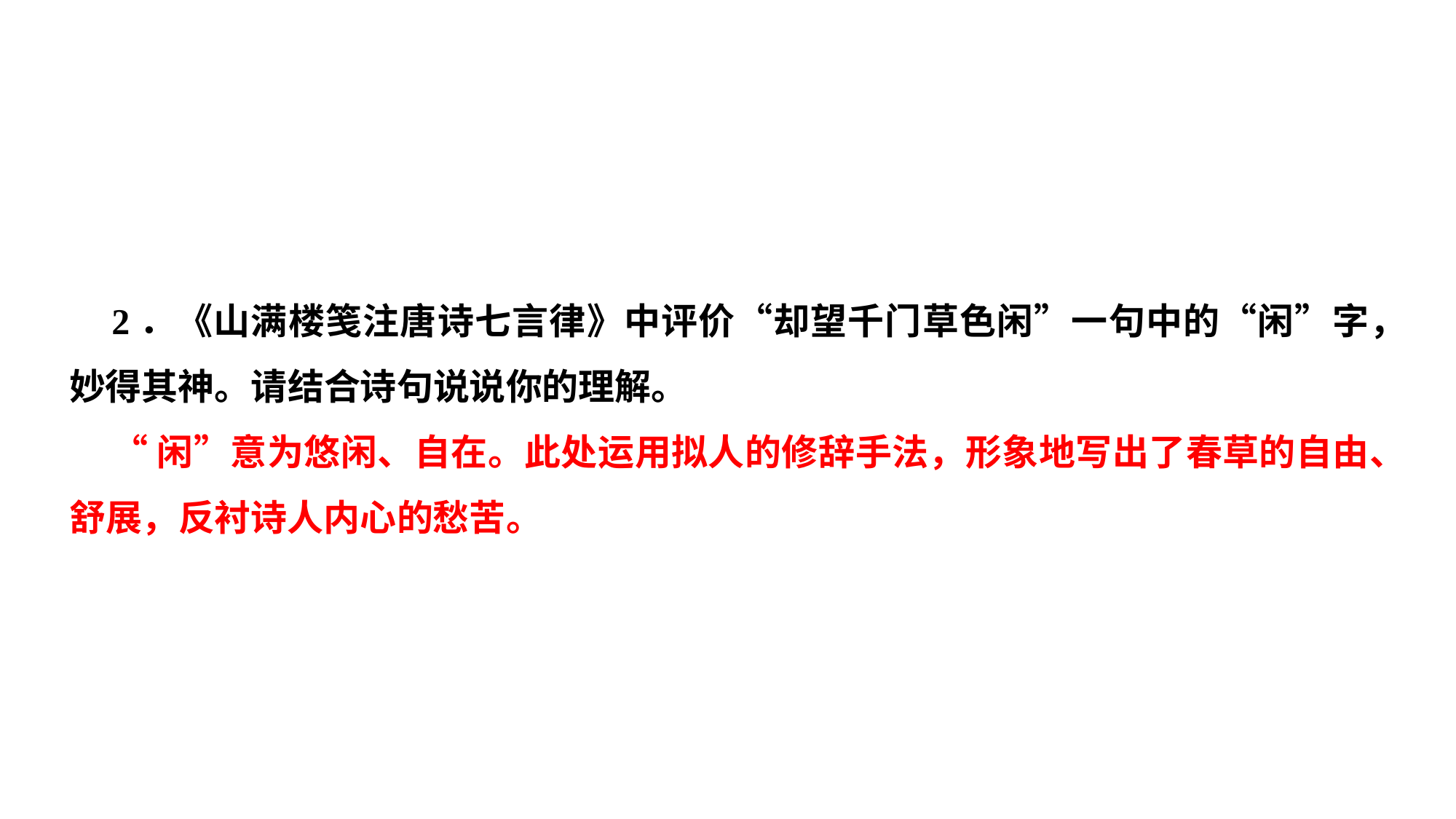

2．《山满楼笺注唐诗七言律》中评价“却望千门草色闲”一句中的“闲”字，妙得其神。请结合诗句说说你的理解。
“闲”意为悠闲、自在。此处运用拟人的修辞手法，形象地写出了春草的自由、舒展，反衬诗人内心的愁苦。